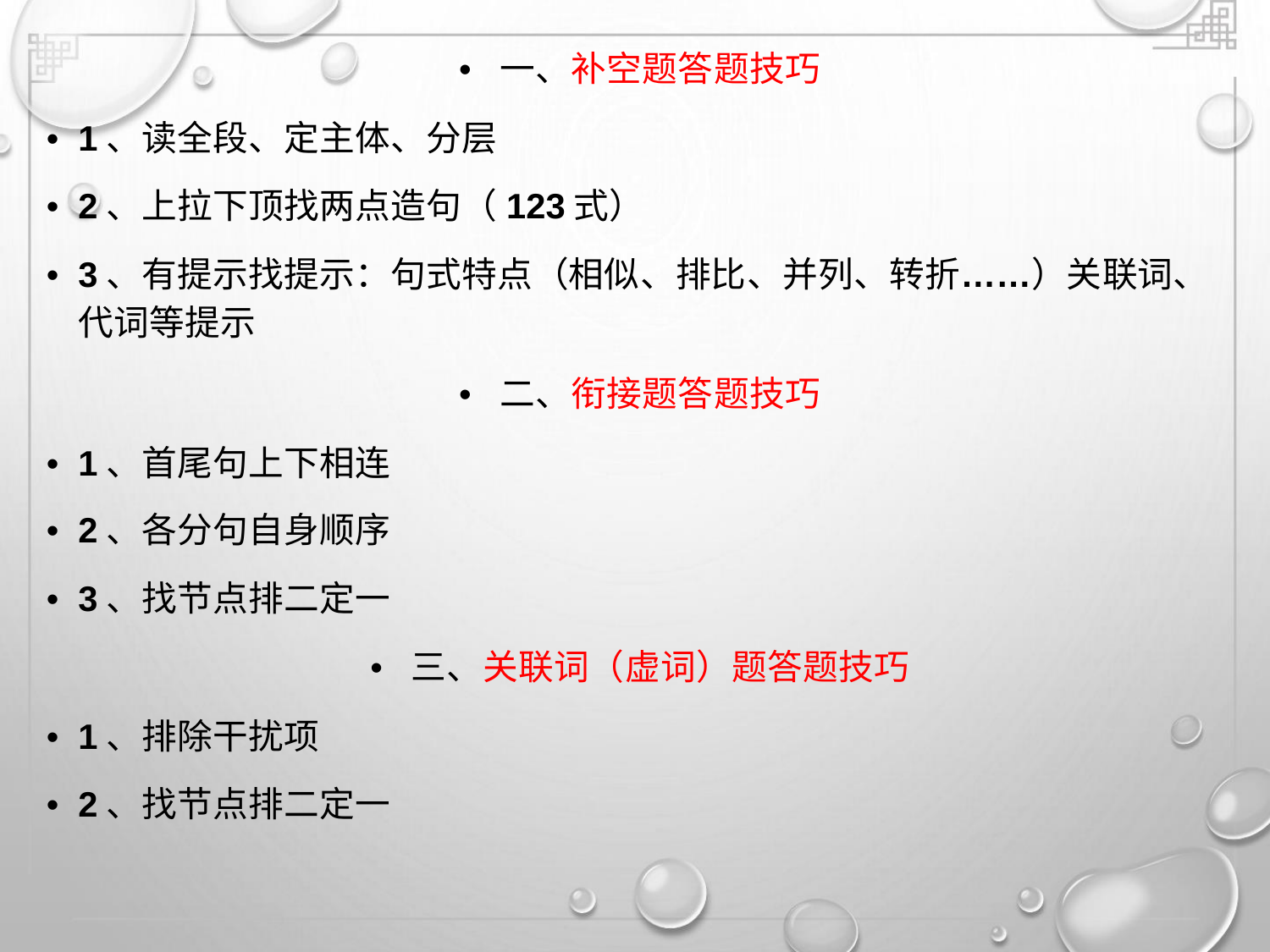

• 一、补空题答题技巧
• 1、读全段、定主体、分层
• 2、上拉下顶找两点造句（123式）
• 3、有提示找提示：句式特点（相似、排比、并列、转折……）关联词、
代词等提示
• 二、衔接题答题技巧
• 1、首尾句上下相连
• 2、各分句自身顺序
• 3、找节点排二定一
• 三、关联词（虚词）题答题技巧
• 1、排除干扰项
• 2、找节点排二定一